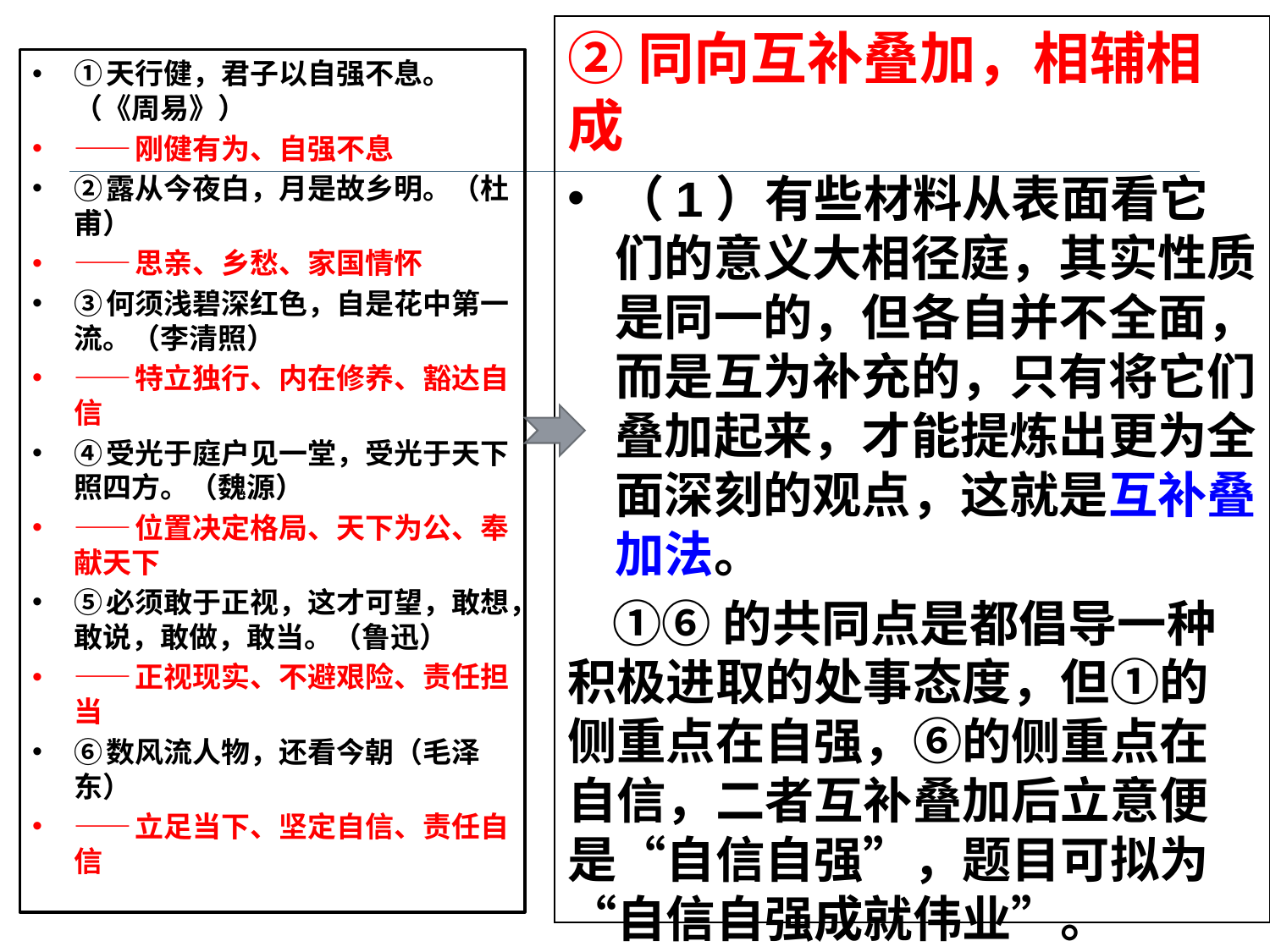

②同向互补叠加，相辅相成
（1）有些材料从表面看它们的意义大相径庭，其实性质是同一的，但各自并不全面，而是互为补充的，只有将它们叠加起来，才能提炼出更为全面深刻的观点，这就是互补叠加法。
    ①⑥的共同点是都倡导一种积极进取的处事态度，但①的侧重点在自强，⑥的侧重点在自信，二者互补叠加后立意便是“自信自强”，题目可拟为“自信自强成就伟业”。
①天行健，君子以自强不息。（《周易》）
——刚健有为、自强不息
②露从今夜白，月是故乡明。（杜甫）
——思亲、乡愁、家国情怀
③何须浅碧深红色，自是花中第一流。（李清照）
——特立独行、内在修养、豁达自信
④受光于庭户见一堂，受光于天下照四方。（魏源）
——位置决定格局、天下为公、奉献天下
⑤必须敢于正视，这才可望，敢想，敢说，敢做，敢当。（鲁迅）
——正视现实、不避艰险、责任担当
⑥数风流人物，还看今朝（毛泽东）
——立足当下、坚定自信、责任自信